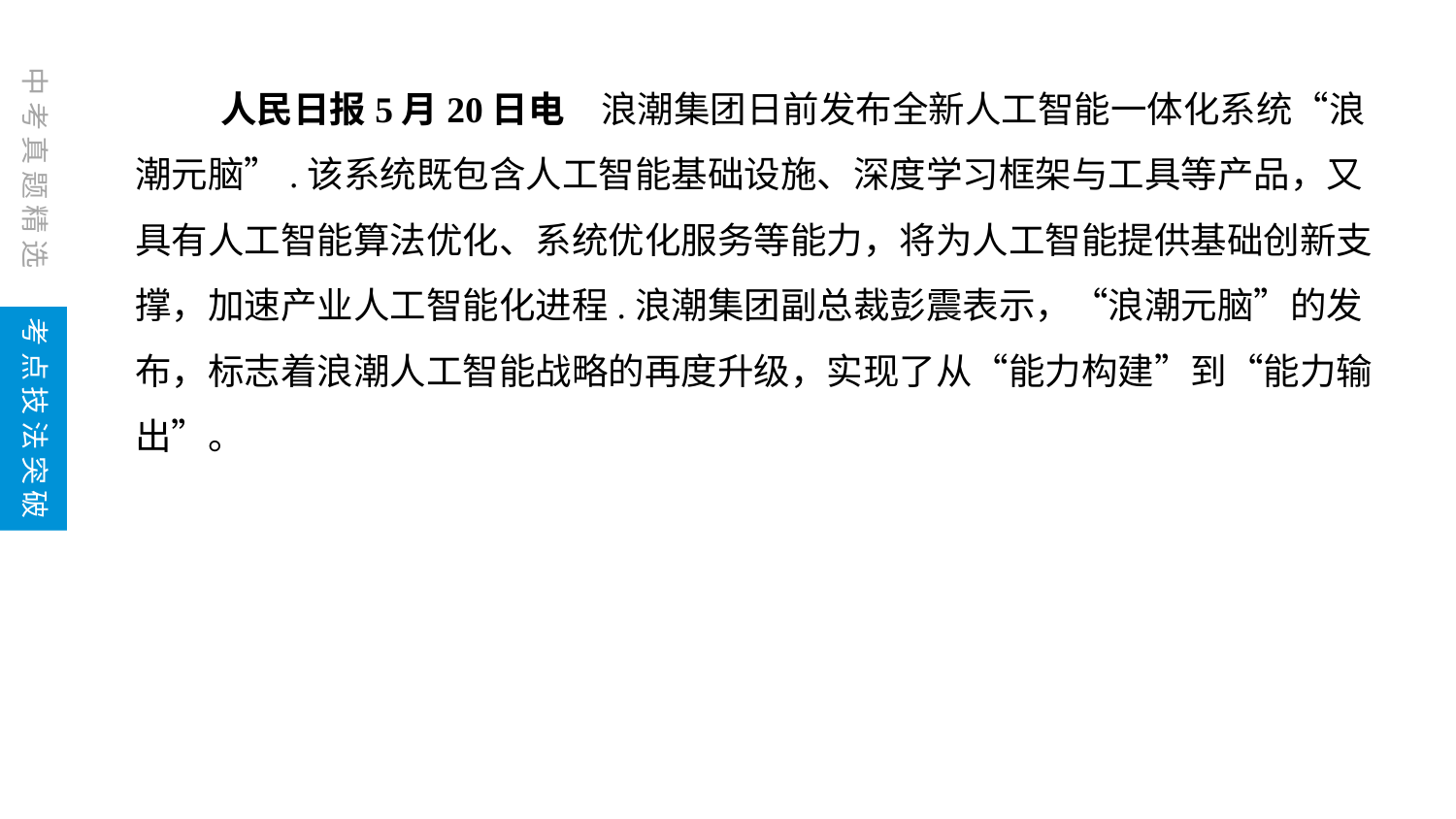

人民日报5月20日电　浪潮集团日前发布全新人工智能一体化系统“浪潮元脑”.该系统既包含人工智能基础设施、深度学习框架与工具等产品，又具有人工智能算法优化、系统优化服务等能力，将为人工智能提供基础创新支撑，加速产业人工智能化进程.浪潮集团副总裁彭震表示，“浪潮元脑”的发布，标志着浪潮人工智能战略的再度升级，实现了从“能力构建”到“能力输出”。